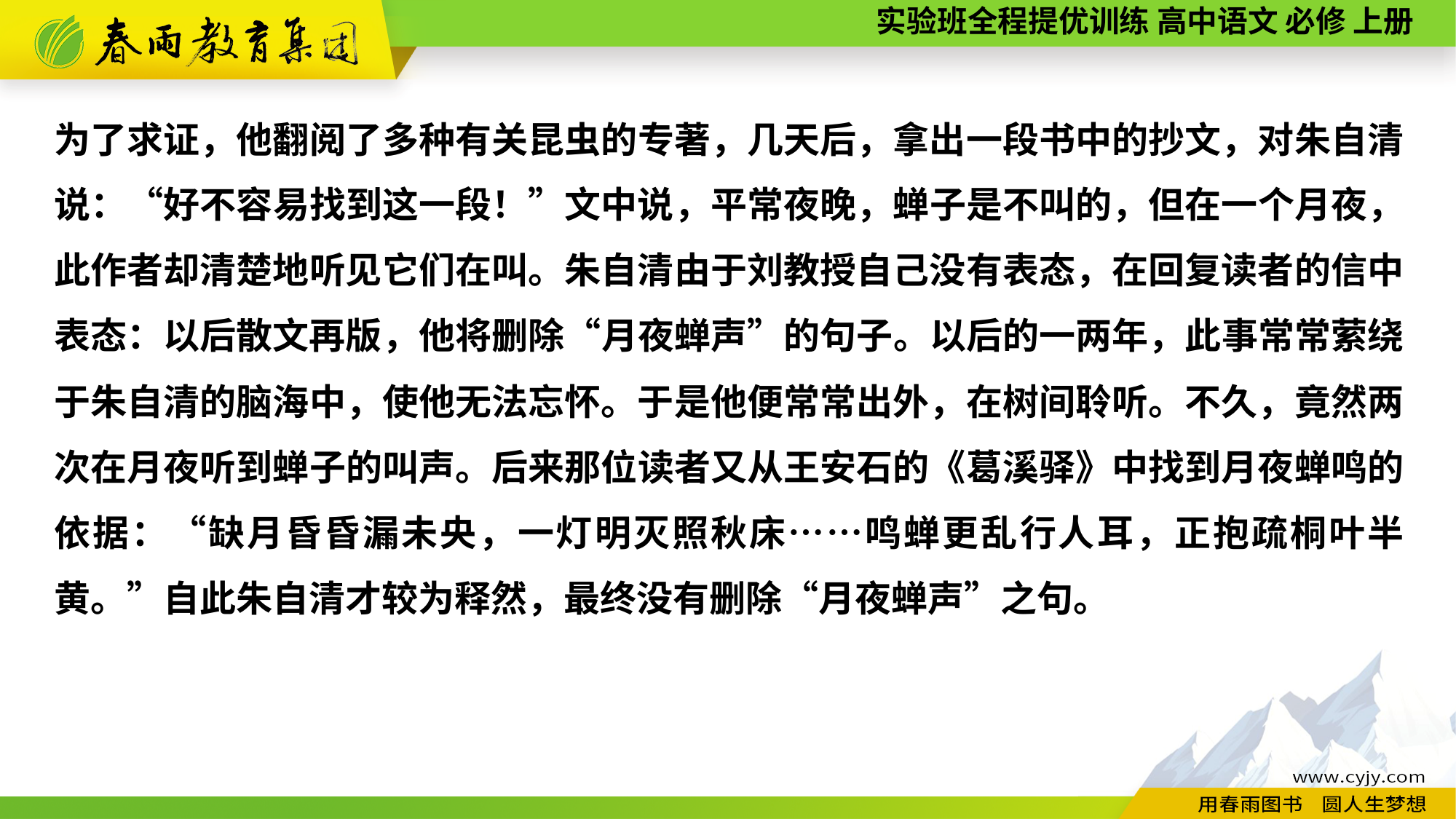

为了求证，他翻阅了多种有关昆虫的专著，几天后，拿出一段书中的抄文，对朱自清说：“好不容易找到这一段！”文中说，平常夜晚，蝉子是不叫的，但在一个月夜，此作者却清楚地听见它们在叫。朱自清由于刘教授自己没有表态，在回复读者的信中表态：以后散文再版，他将删除“月夜蝉声”的句子。以后的一两年，此事常常萦绕于朱自清的脑海中，使他无法忘怀。于是他便常常出外，在树间聆听。不久，竟然两次在月夜听到蝉子的叫声。后来那位读者又从王安石的《葛溪驿》中找到月夜蝉鸣的依据：“缺月昏昏漏未央，一灯明灭照秋床……鸣蝉更乱行人耳，正抱疏桐叶半黄。”自此朱自清才较为释然，最终没有删除“月夜蝉声”之句。